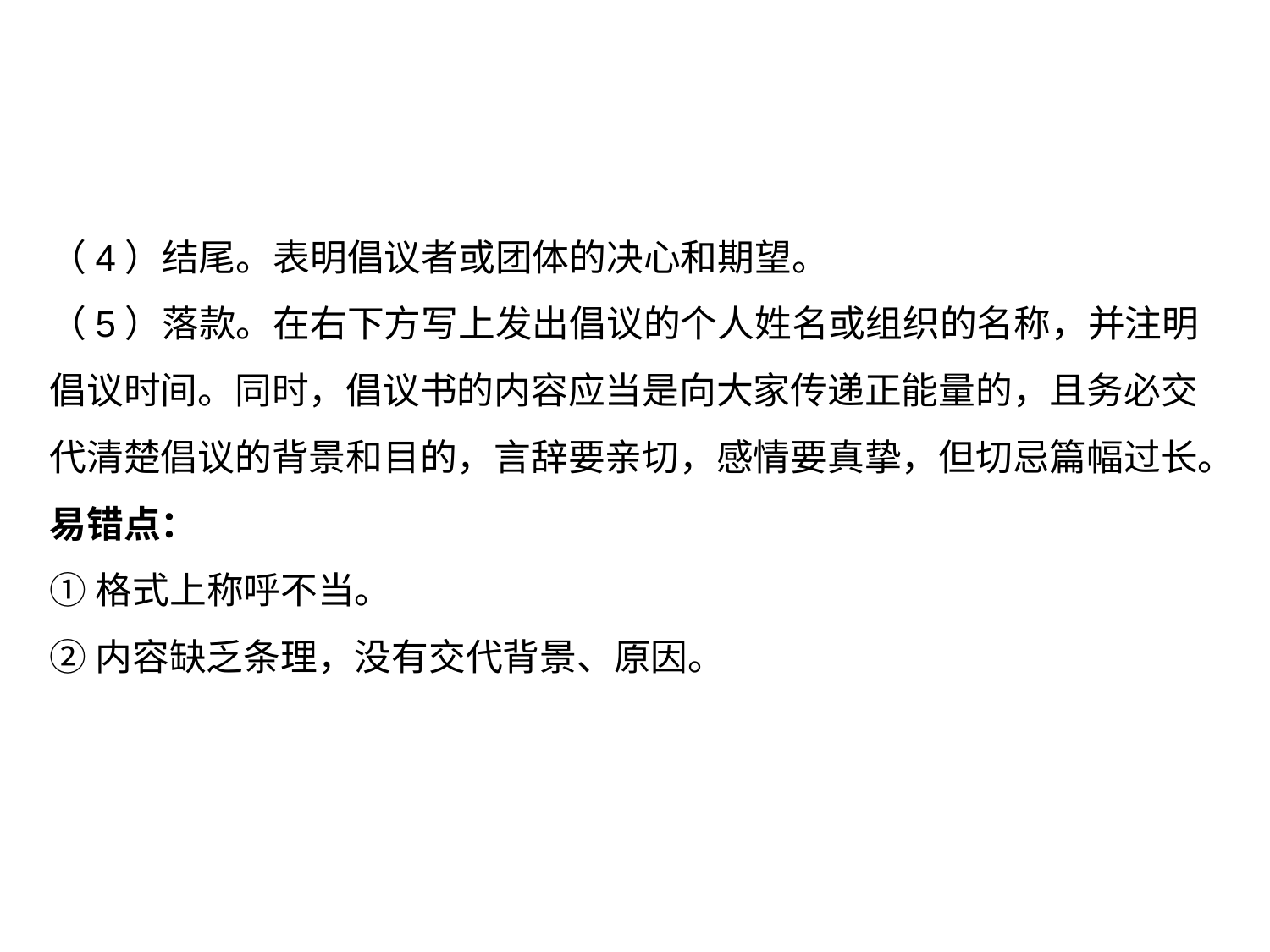

（4）结尾。表明倡议者或团体的决心和期望。
（5）落款。在右下方写上发出倡议的个人姓名或组织的名称，并注明倡议时间。同时，倡议书的内容应当是向大家传递正能量的，且务必交代清楚倡议的背景和目的，言辞要亲切，感情要真挚，但切忌篇幅过长。
易错点：
①格式上称呼不当。
②内容缺乏条理，没有交代背景、原因。